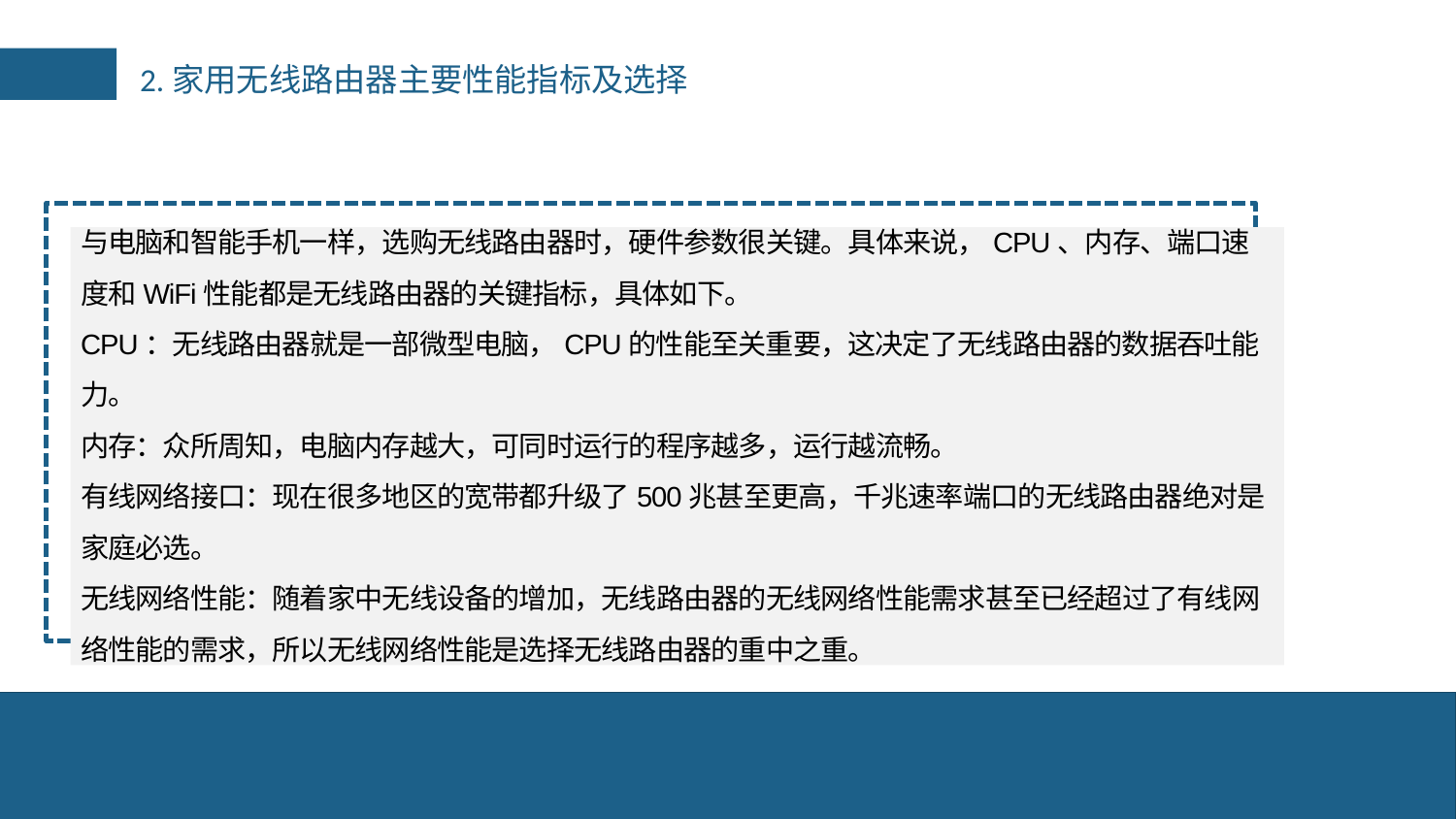

2.家用无线路由器主要性能指标及选择

与电脑和智能手机一样，选购无线路由器时，硬件参数很关键。具体来说，CPU、内存、端口速度和WiFi性能都是无线路由器的关键指标，具体如下。
CPU：无线路由器就是一部微型电脑，CPU的性能至关重要，这决定了无线路由器的数据吞吐能力。
内存：众所周知，电脑内存越大，可同时运行的程序越多，运行越流畅。
有线网络接口：现在很多地区的宽带都升级了500兆甚至更高，千兆速率端口的无线路由器绝对是家庭必选。
无线网络性能：随着家中无线设备的增加，无线路由器的无线网络性能需求甚至已经超过了有线网络性能的需求，所以无线网络性能是选择无线路由器的重中之重。